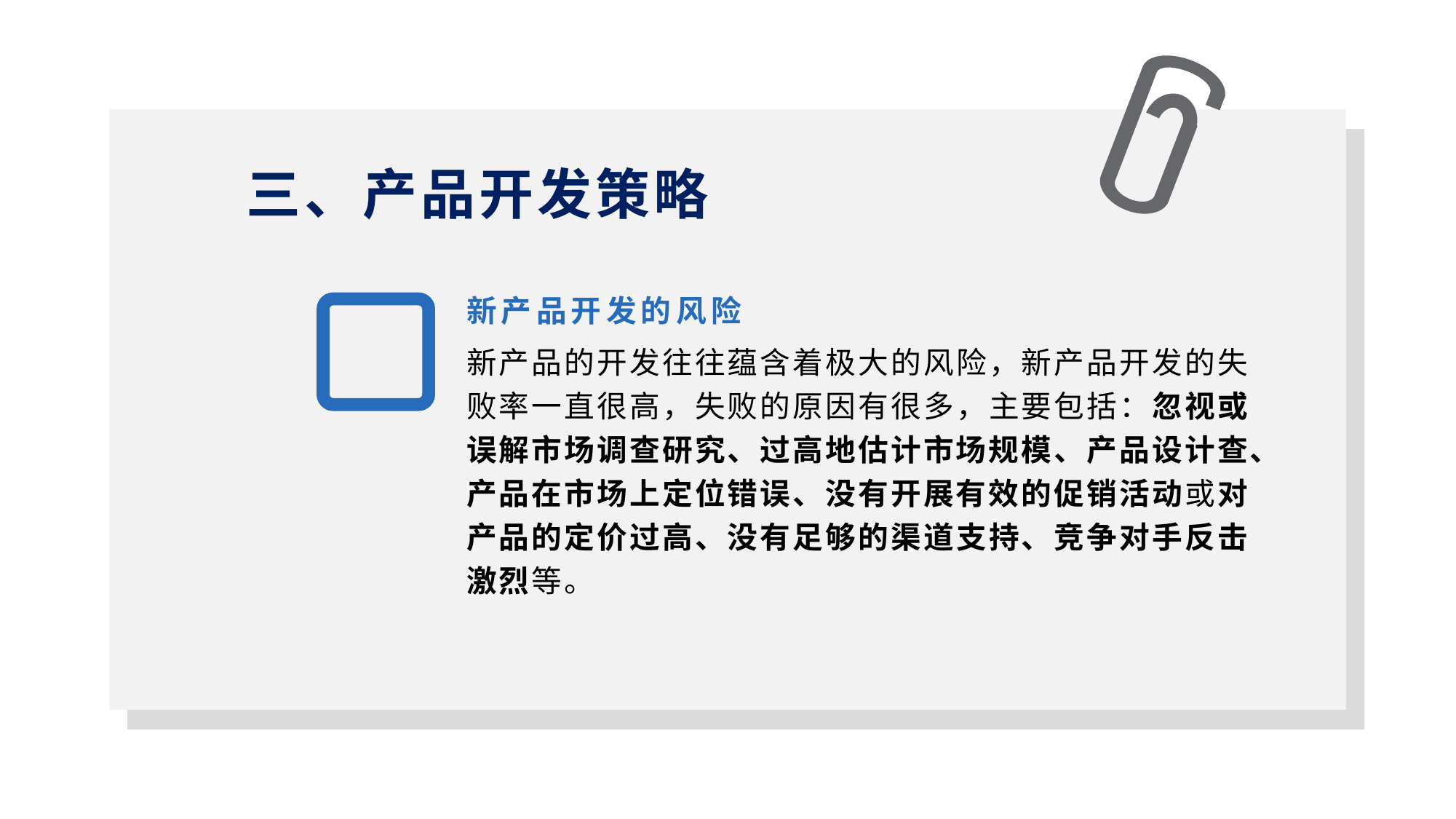

三、产品开发策略

1
新产品开发的风险

新产品的开发往往蕴含着极大的风险，新产品开发的失败率一直很高，失败的原因有很多，主要包括：忽视或误解市场调查研究、过高地估计市场规模、产品设计查、产品在市场上定位错误、没有开展有效的促销活动或对产品的定价过高、没有足够的渠道支持、竞争对手反击激烈等。